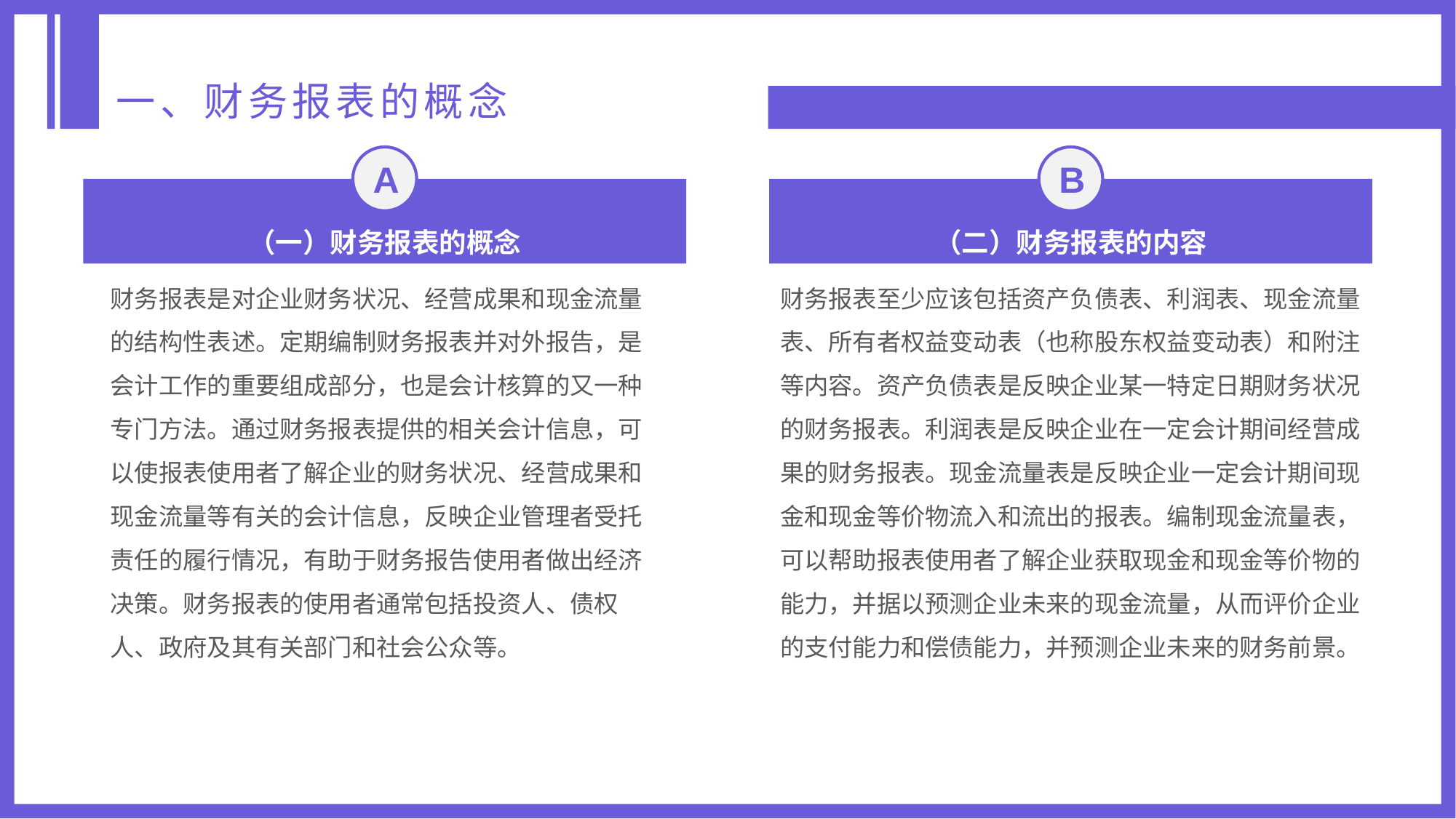

一、财务报表的概念
A
B
（一）财务报表的概念
（二）财务报表的内容
财务报表是对企业财务状况、经营成果和现金流量的结构性表述。定期编制财务报表并对外报告，是会计工作的重要组成部分，也是会计核算的又一种专门方法。通过财务报表提供的相关会计信息，可以使报表使用者了解企业的财务状况、经营成果和现金流量等有关的会计信息，反映企业管理者受托责任的履行情况，有助于财务报告使用者做出经济决策。财务报表的使用者通常包括投资人、债权人、政府及其有关部门和社会公众等。
财务报表至少应该包括资产负债表、利润表、现金流量表、所有者权益变动表（也称股东权益变动表）和附注等内容。资产负债表是反映企业某一特定日期财务状况的财务报表。利润表是反映企业在一定会计期间经营成果的财务报表。现金流量表是反映企业一定会计期间现金和现金等价物流入和流出的报表。编制现金流量表，可以帮助报表使用者了解企业获取现金和现金等价物的能力，并据以预测企业未来的现金流量，从而评价企业的支付能力和偿债能力，并预测企业未来的财务前景。